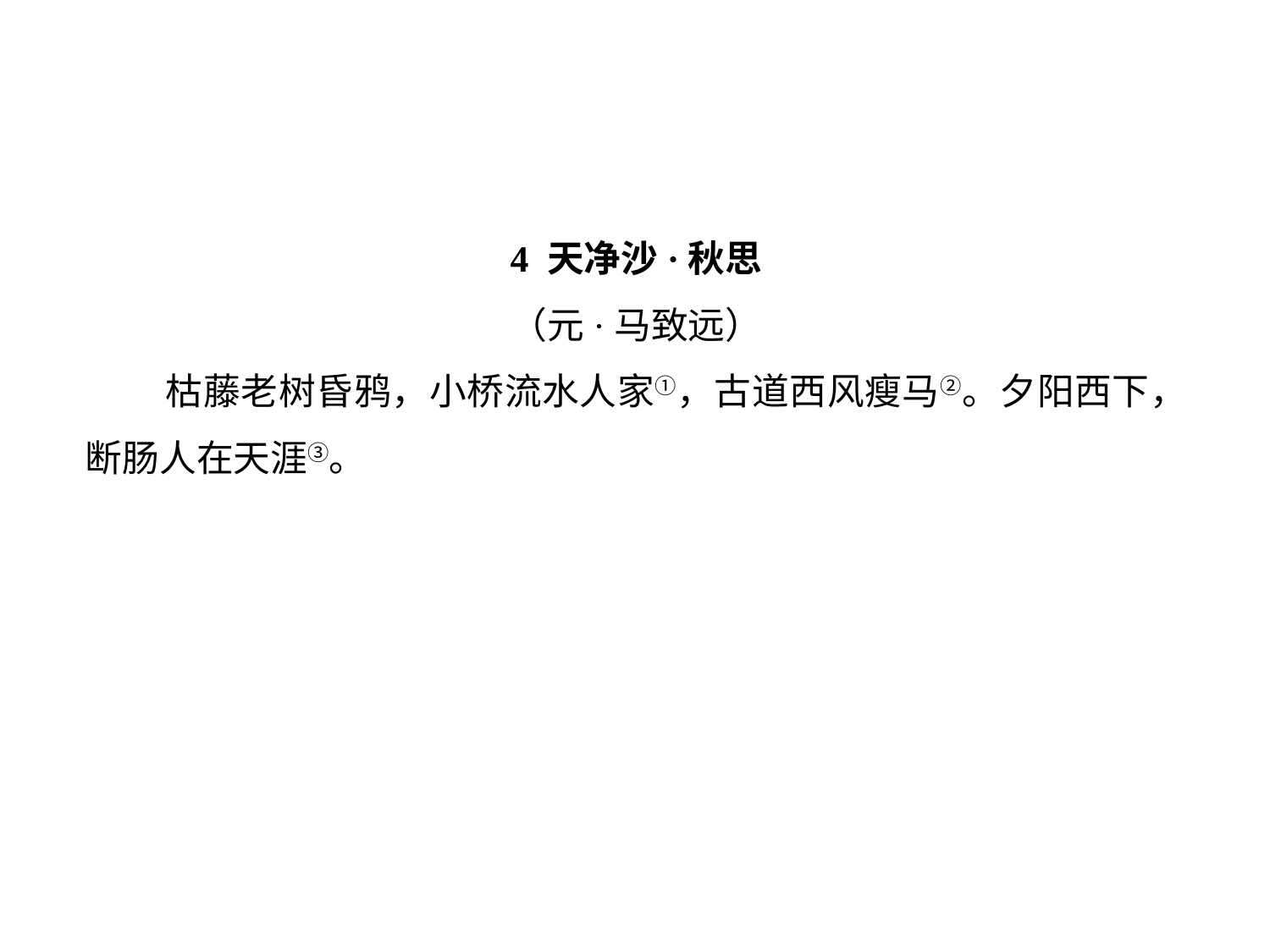

4 天净沙·秋思
（元·马致远）
        枯藤老树昏鸦，小桥流水人家①，古道西风瘦马②。夕阳西下，断肠人在天涯③。